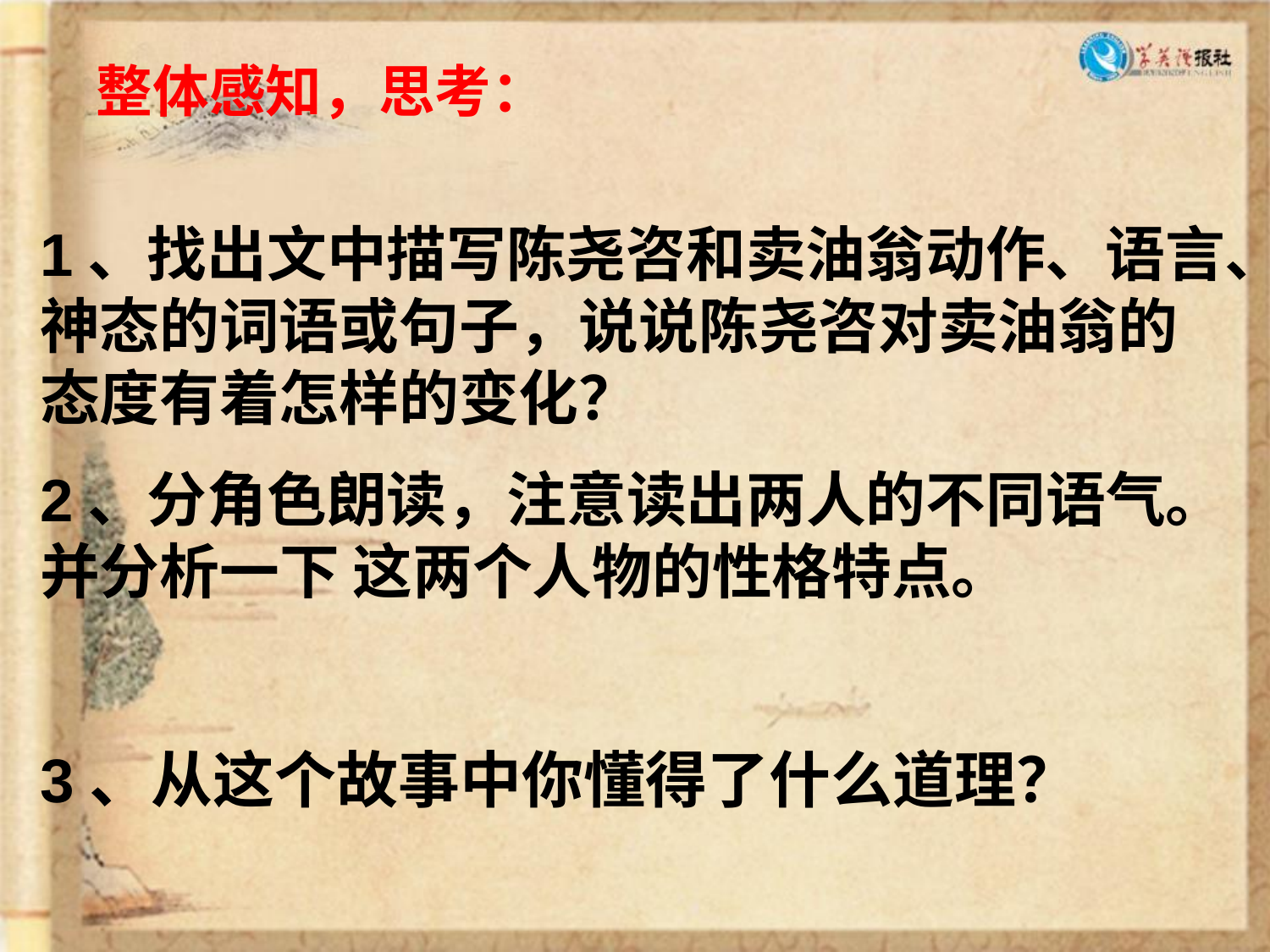

整体感知，思考：
1、找出文中描写陈尧咨和卖油翁动作、语言、神态的词语或句子，说说陈尧咨对卖油翁的态度有着怎样的变化？
2、分角色朗读，注意读出两人的不同语气。并分析一下 这两个人物的性格特点。

3、从这个故事中你懂得了什么道理？